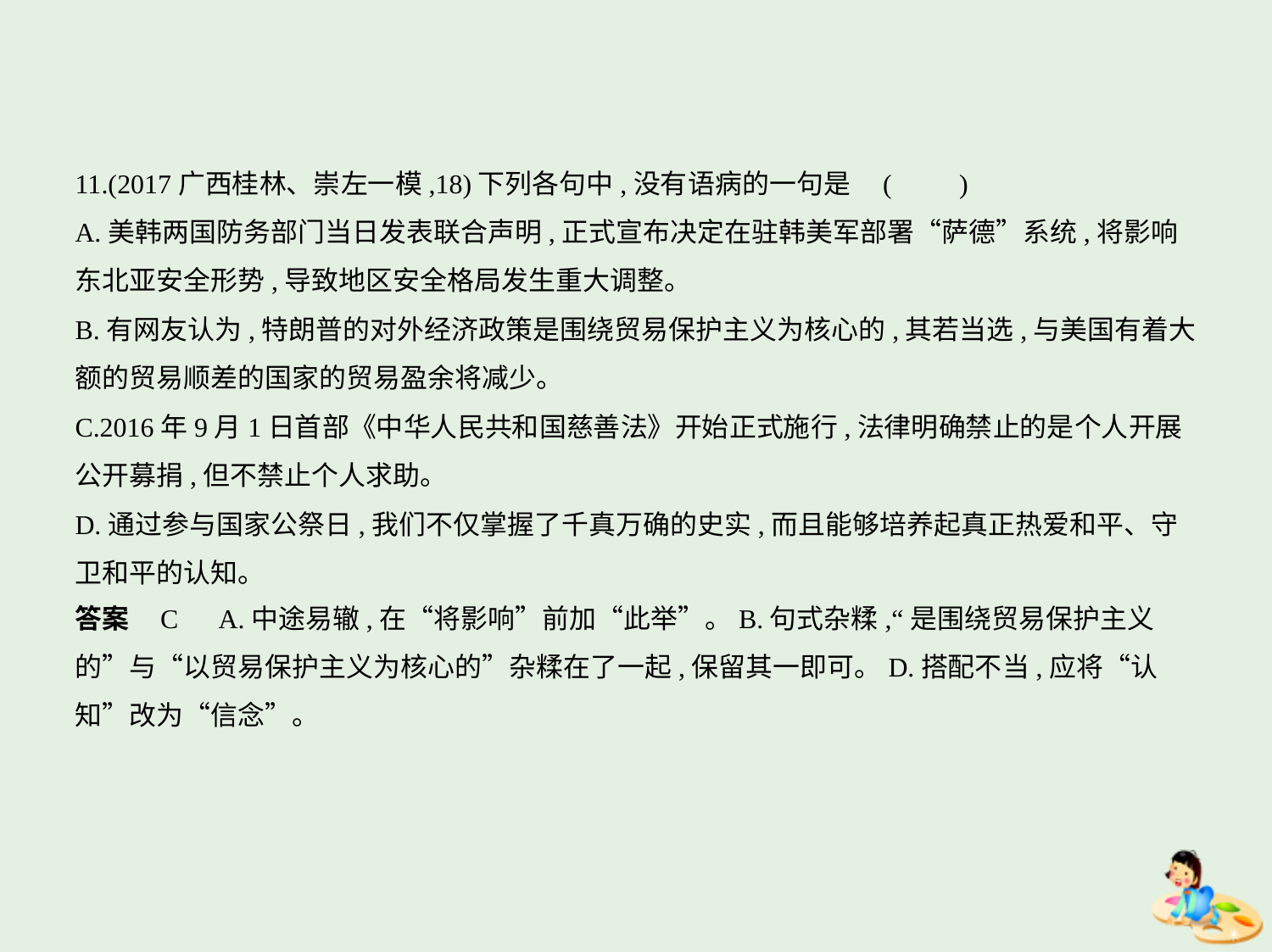

11.(2017广西桂林、崇左一模,18)下列各句中,没有语病的一句是 (　　)
A.美韩两国防务部门当日发表联合声明,正式宣布决定在驻韩美军部署“萨德”系统,将影响
东北亚安全形势,导致地区安全格局发生重大调整。
B.有网友认为,特朗普的对外经济政策是围绕贸易保护主义为核心的,其若当选,与美国有着大
额的贸易顺差的国家的贸易盈余将减少。
C.2016年9月1日首部《中华人民共和国慈善法》开始正式施行,法律明确禁止的是个人开展
公开募捐,但不禁止个人求助。
D.通过参与国家公祭日,我们不仅掌握了千真万确的史实,而且能够培养起真正热爱和平、守
卫和平的认知。
答案    C　A.中途易辙,在“将影响”前加“此举”。B.句式杂糅,“是围绕贸易保护主义
的”与“以贸易保护主义为核心的”杂糅在了一起,保留其一即可。D.搭配不当,应将“认
知”改为“信念”。